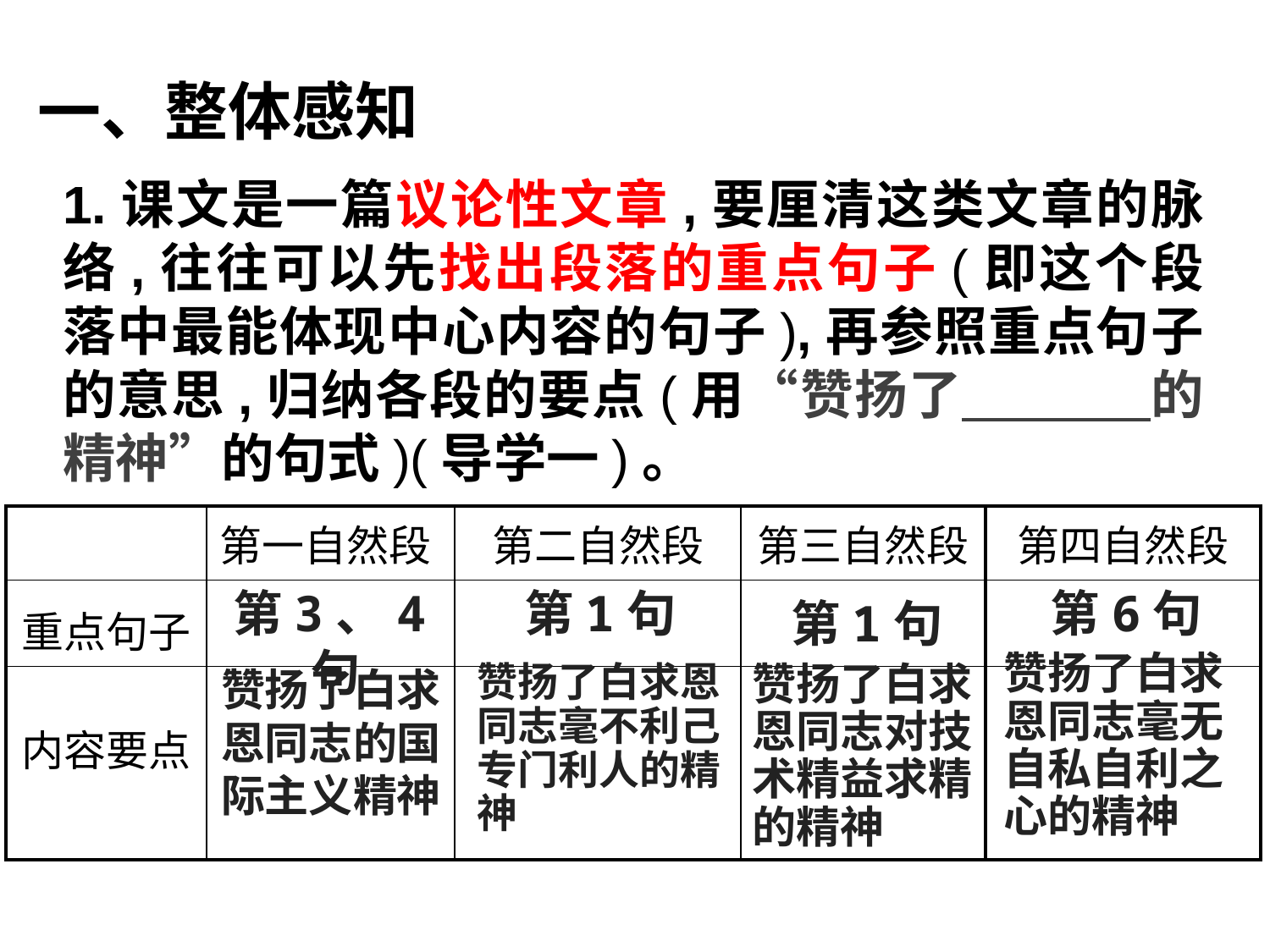

一、整体感知
1.课文是一篇议论性文章,要厘清这类文章的脉络,往往可以先找出段落的重点句子(即这个段落中最能体现中心内容的句子),再参照重点句子的意思,归纳各段的要点(用“赞扬了              的精神”的句式)(导学一)。
|  | 第一自然段 | 第二自然段 | 第三自然段 | 第四自然段 |
| --- | --- | --- | --- | --- |
| 重点句子 |  |  |  |  |
| 内容要点 |  |  |  |  |
第3、4句
第1句
第6句
第1句
赞扬了白求恩同志毫无自私自利之心的精神
赞扬了白求恩同志对技术精益求精的精神
赞扬了白求恩同志的国际主义精神
赞扬了白求恩同志毫不利己专门利人的精神